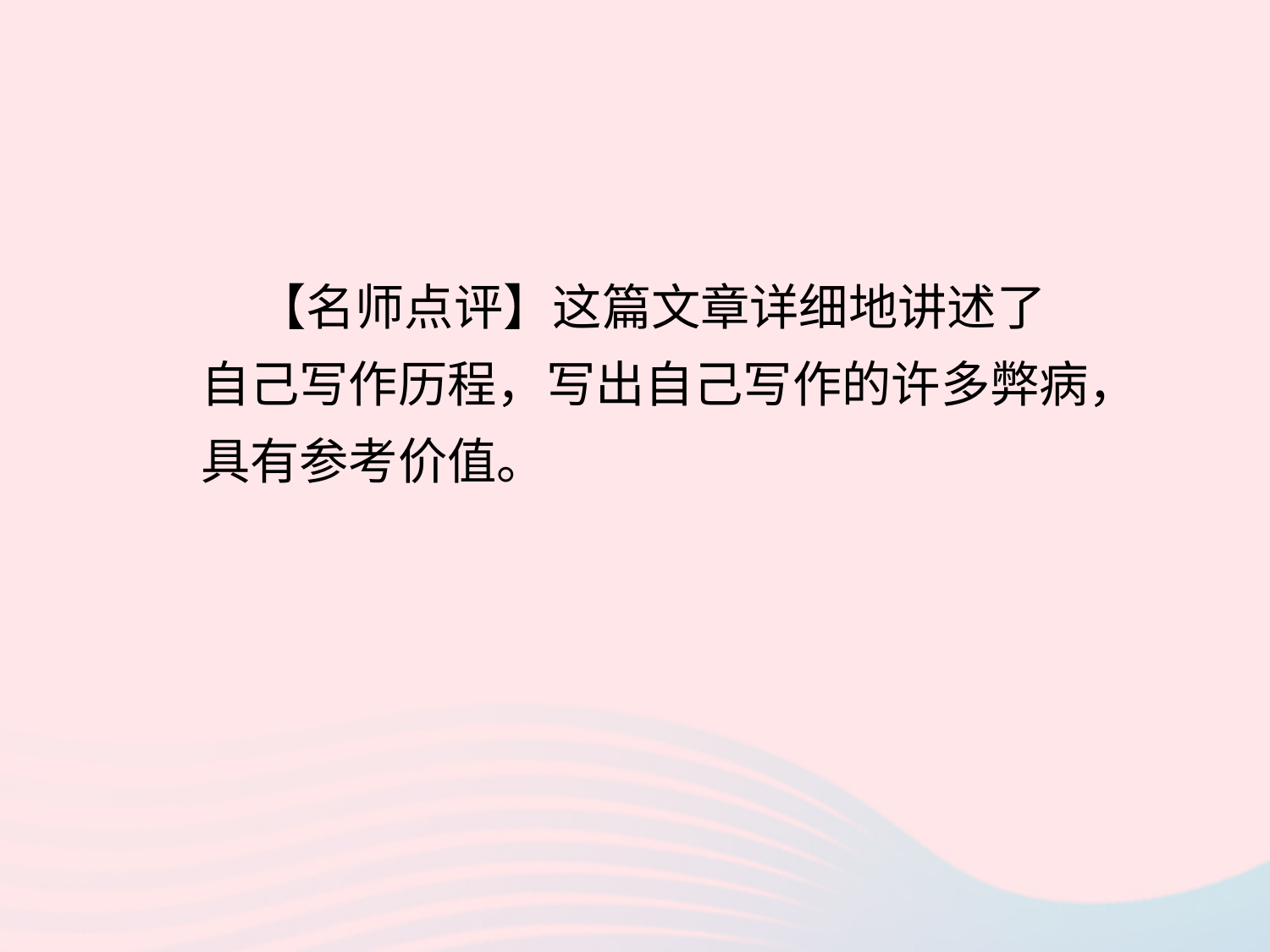

【名师点评】这篇文章详细地讲述了自己写作历程，写出自己写作的许多弊病，具有参考价值。